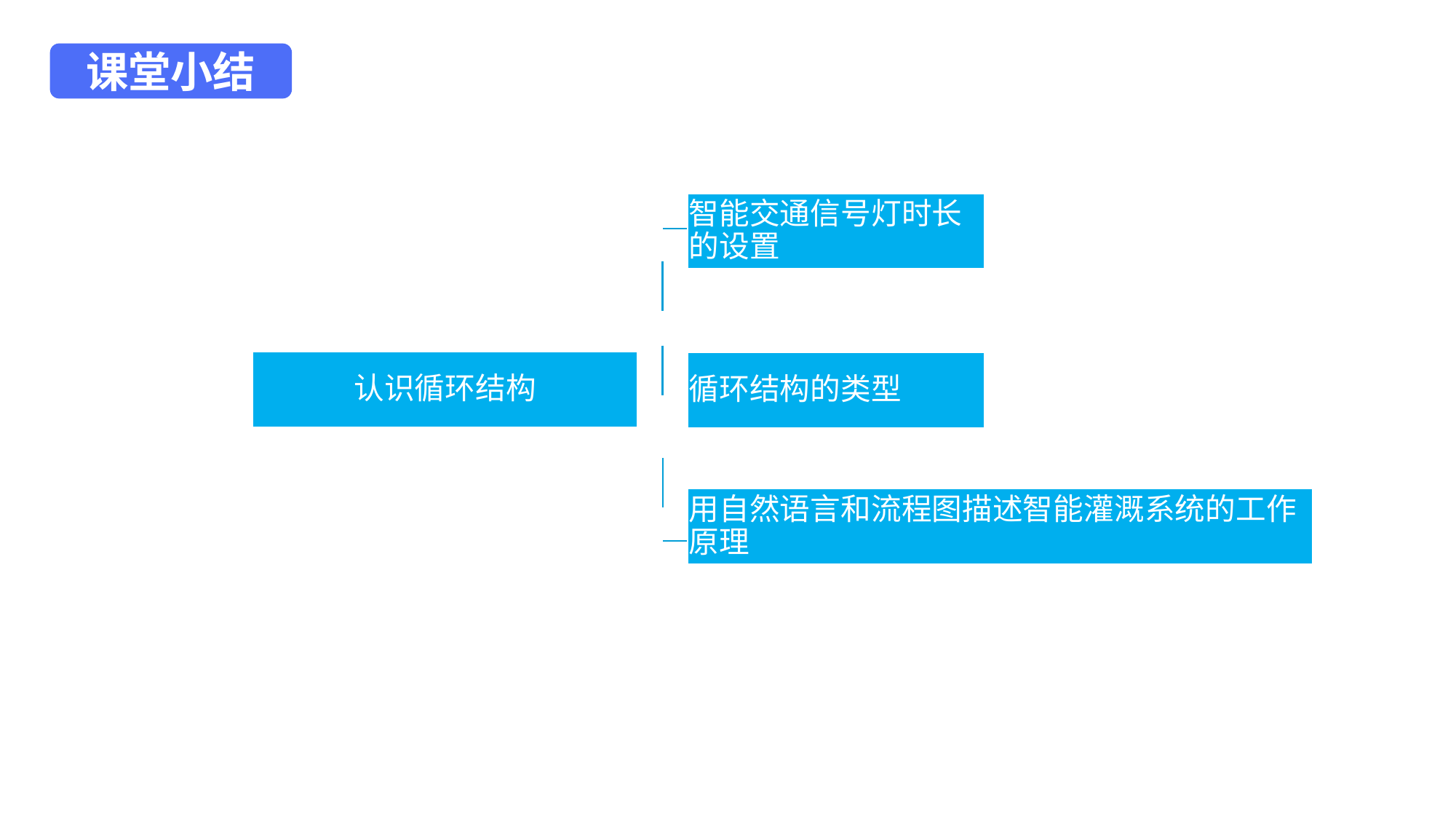

课堂小结
智能交通信号灯时长的设置

认识循环结构
循环结构的类型

用自然语言和流程图描述智能灌溉系统的工作原理